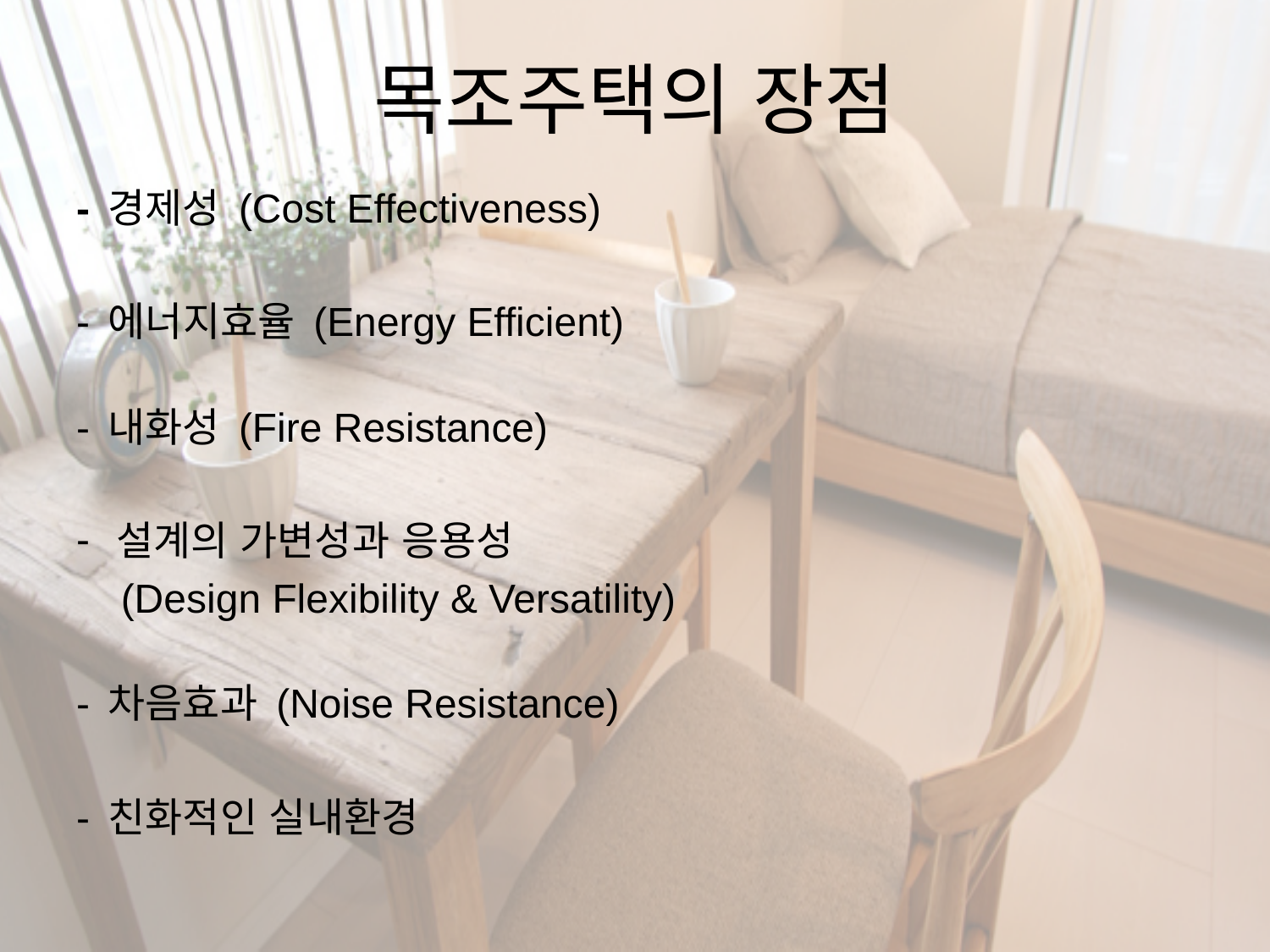

# 목조주택의 장점
- 경제성 (Cost Effectiveness)

- 에너지효율 (Energy Efficient)
- 내화성 (Fire Resistance)

설계의 가변성과 응용성
    (Design Flexibility & Versatility)
- 차음효과 (Noise Resistance)

- 친화적인 실내환경